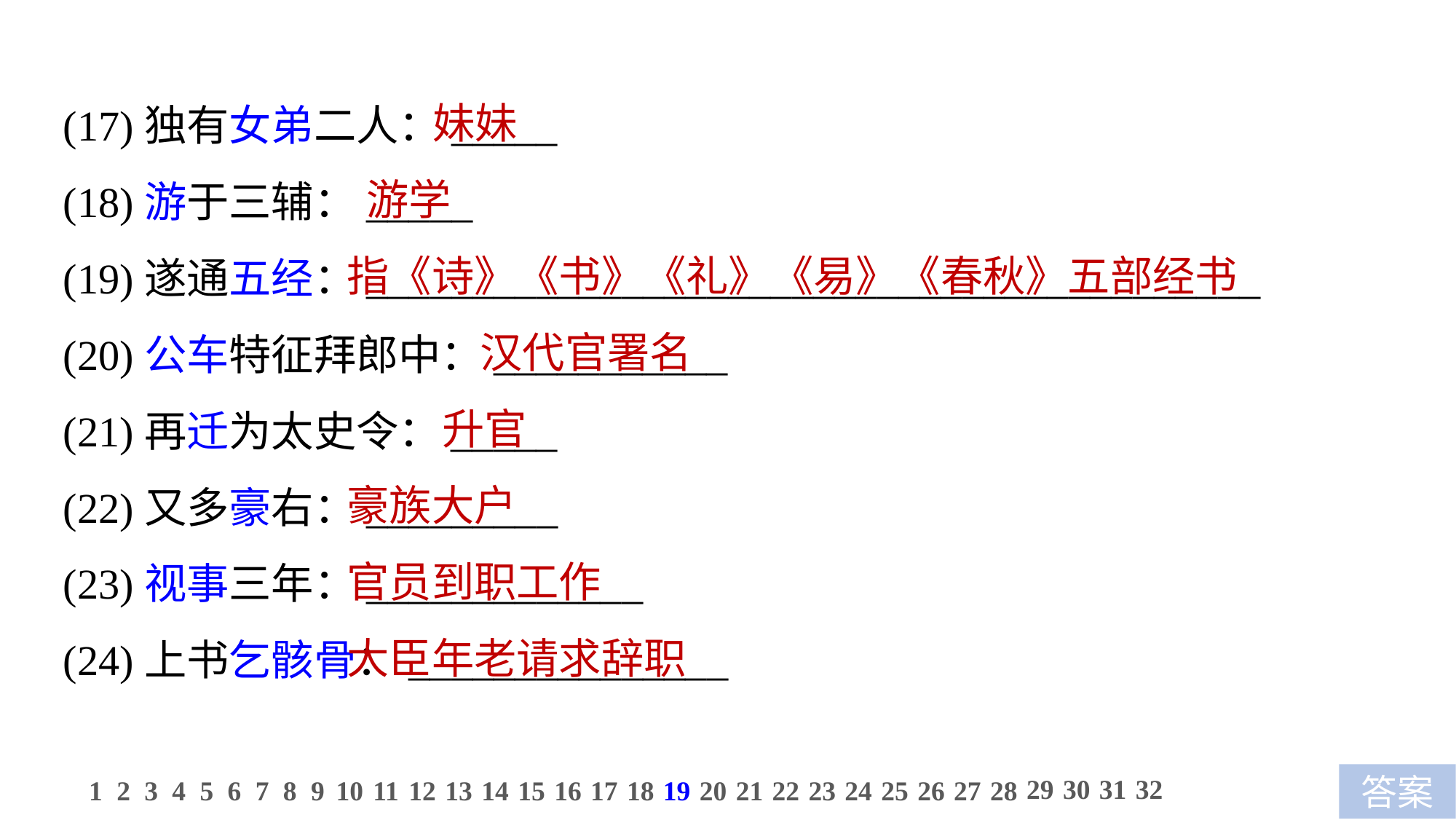

(17)独有女弟二人：_____
(18)游于三辅：_____
(19)遂通五经：__________________________________________
(20)公车特征拜郎中：___________
(21)再迁为太史令：_____
(22)又多豪右：_________
(23)视事三年：_____________
(24)上书乞骸骨：_______________
        妹妹
 游学
指《诗》《书》《礼》《易》《春秋》五部经书
             汉代官署名
         升官
豪族大户
官员到职工作
大臣年老请求辞职
29
30
31
32
1
2
3
4
5
6
7
8
9
10
11
12
13
14
15
16
17
18
19
20
21
22
23
24
25
26
27
28
答案